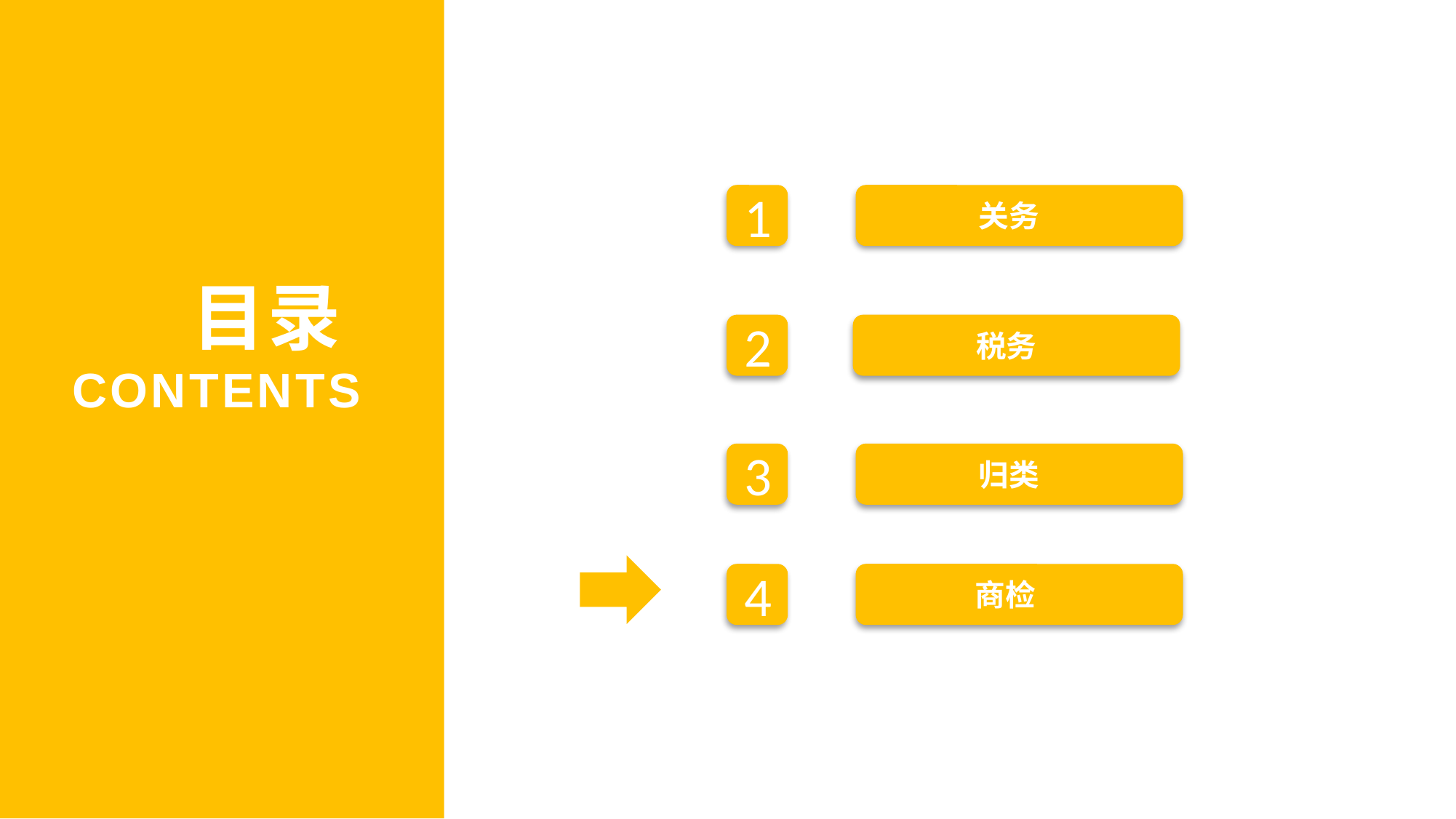

关务
1
目录
CONTENTS

税务
2

归类
3

商检
4